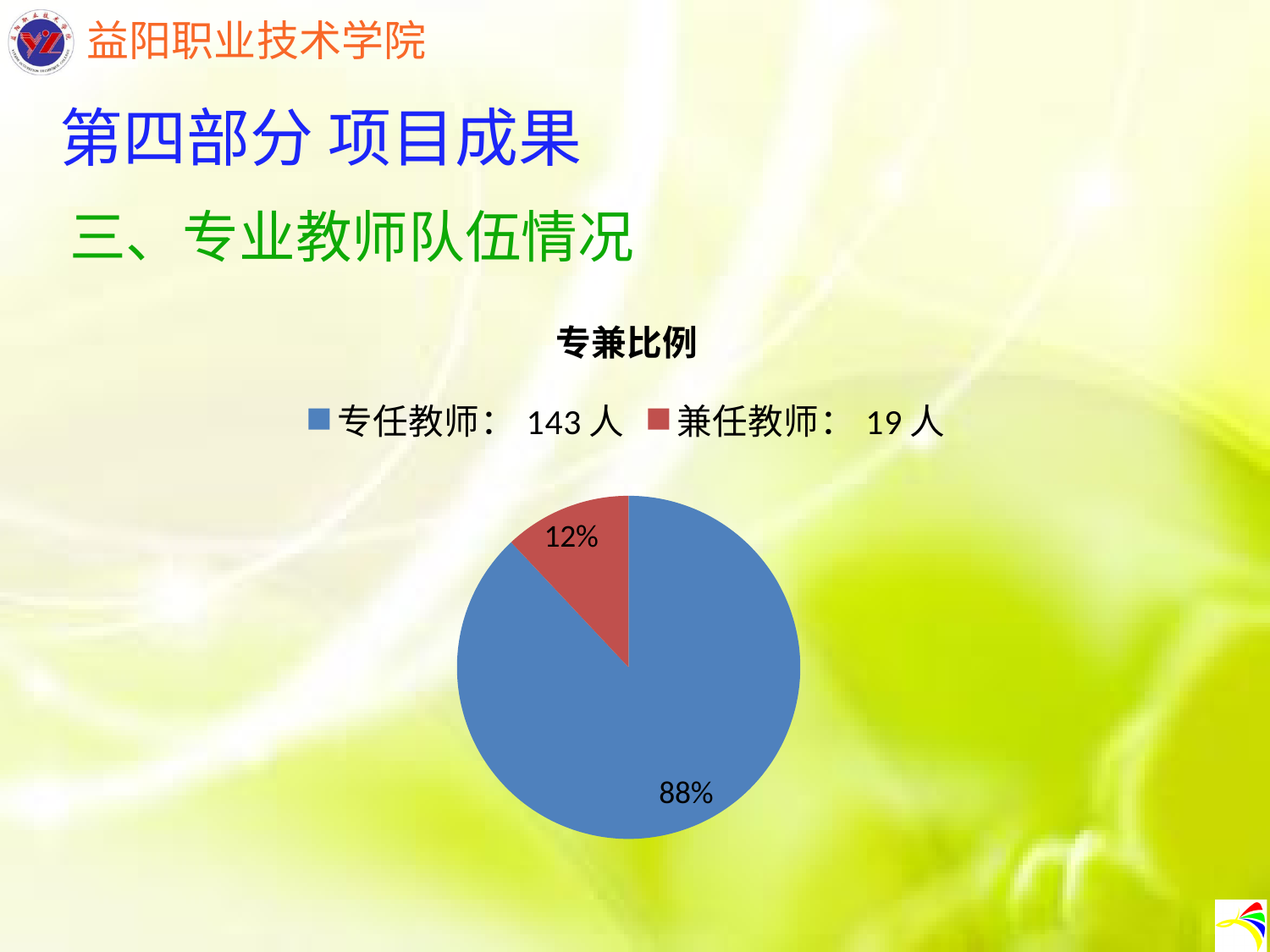

第四部分 项目成果
三、专业教师队伍情况

### Chart:

| Category | 专兼比例 |
|---|---|
| 专任教师：143人 | 0.88 |
| 兼任教师：19人 | 0.12 |